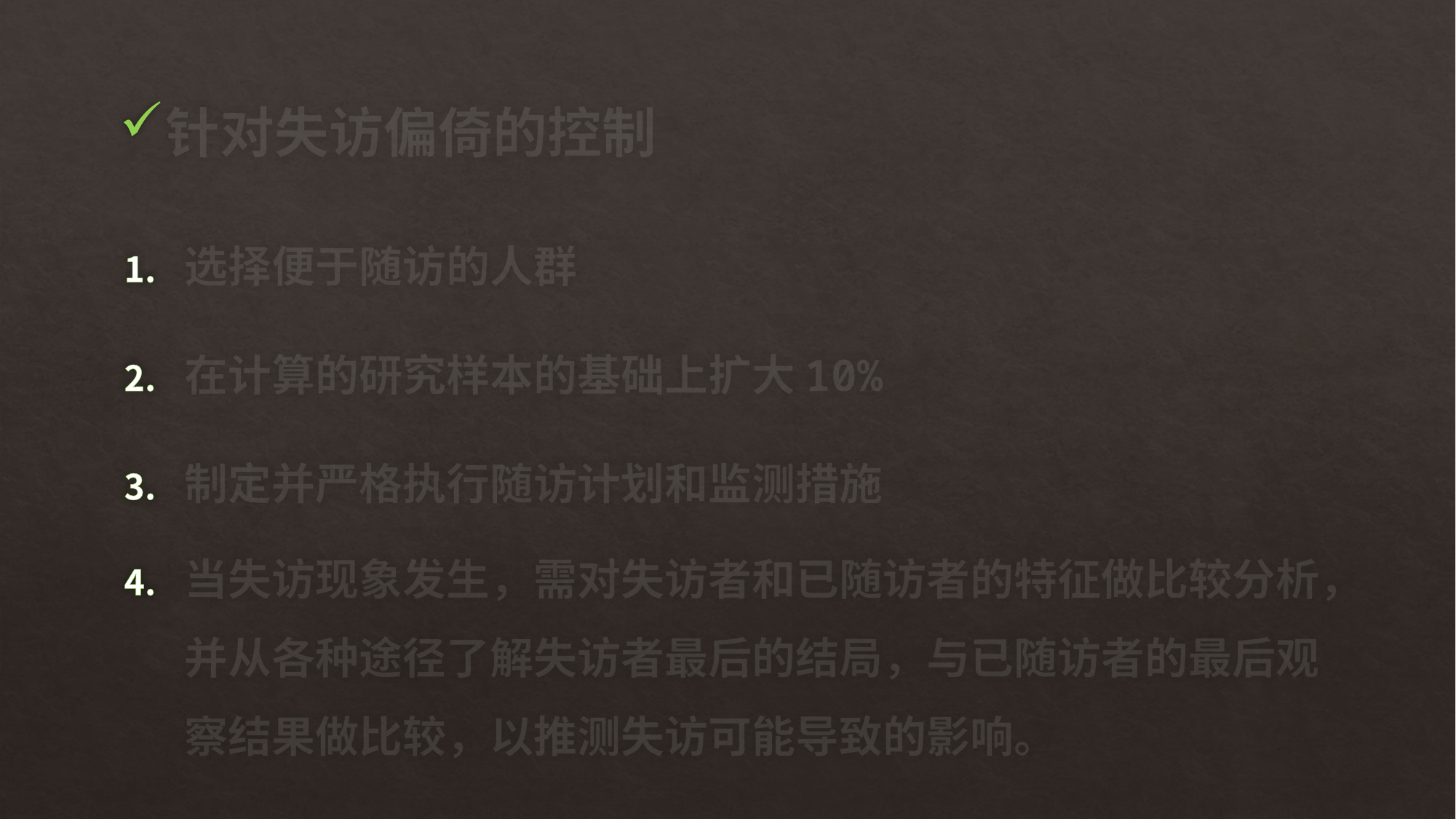

# 针对失访偏倚的控制
选择便于随访的人群
在计算的研究样本的基础上扩大10%
制定并严格执行随访计划和监测措施
当失访现象发生，需对失访者和已随访者的特征做比较分析，并从各种途径了解失访者最后的结局，与已随访者的最后观察结果做比较，以推测失访可能导致的影响。